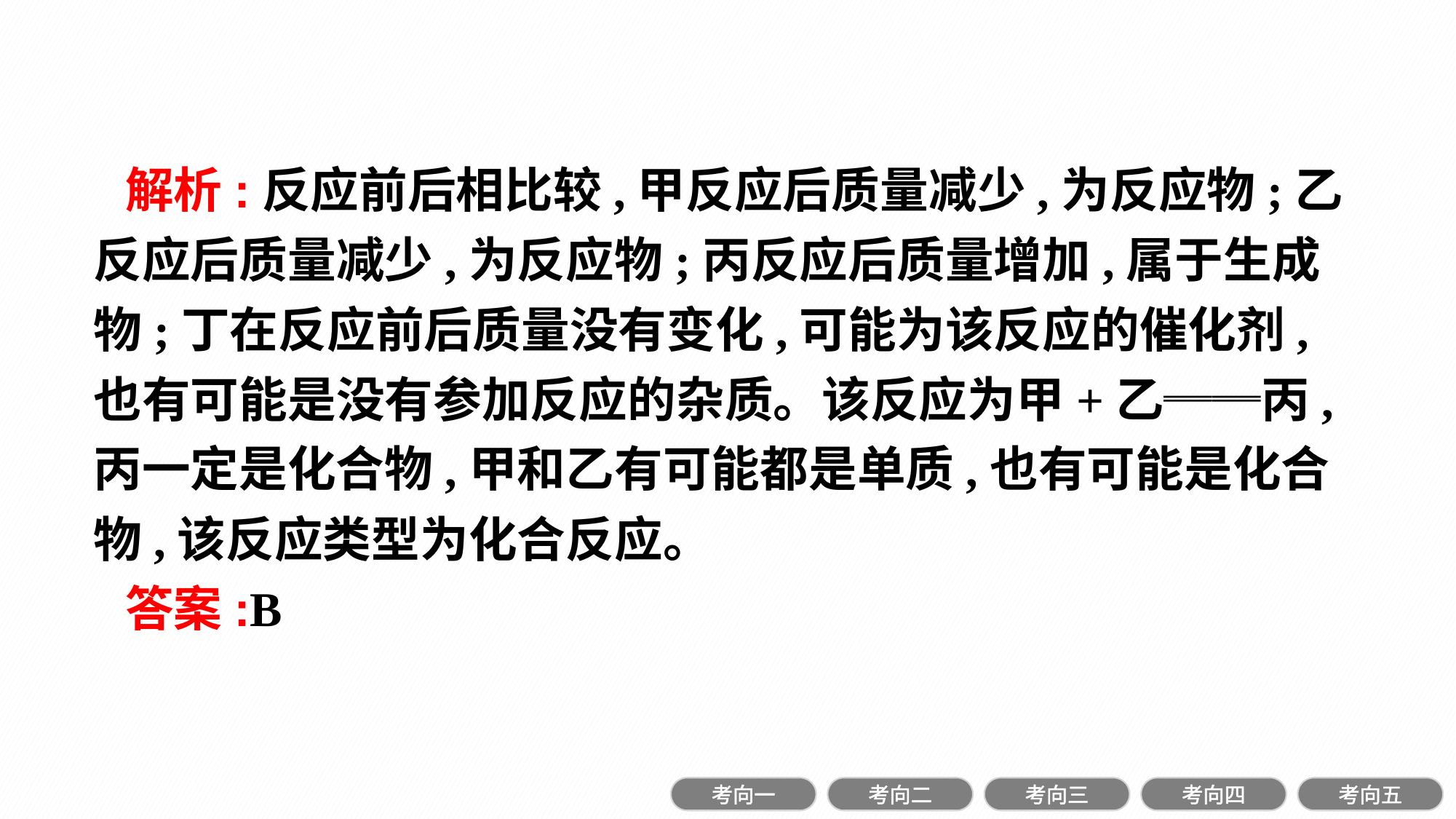

解析:反应前后相比较,甲反应后质量减少,为反应物;乙反应后质量减少,为反应物;丙反应后质量增加,属于生成物;丁在反应前后质量没有变化,可能为该反应的催化剂,也有可能是没有参加反应的杂质。该反应为甲+乙══丙,丙一定是化合物,甲和乙有可能都是单质,也有可能是化合物,该反应类型为化合反应。
答案:B